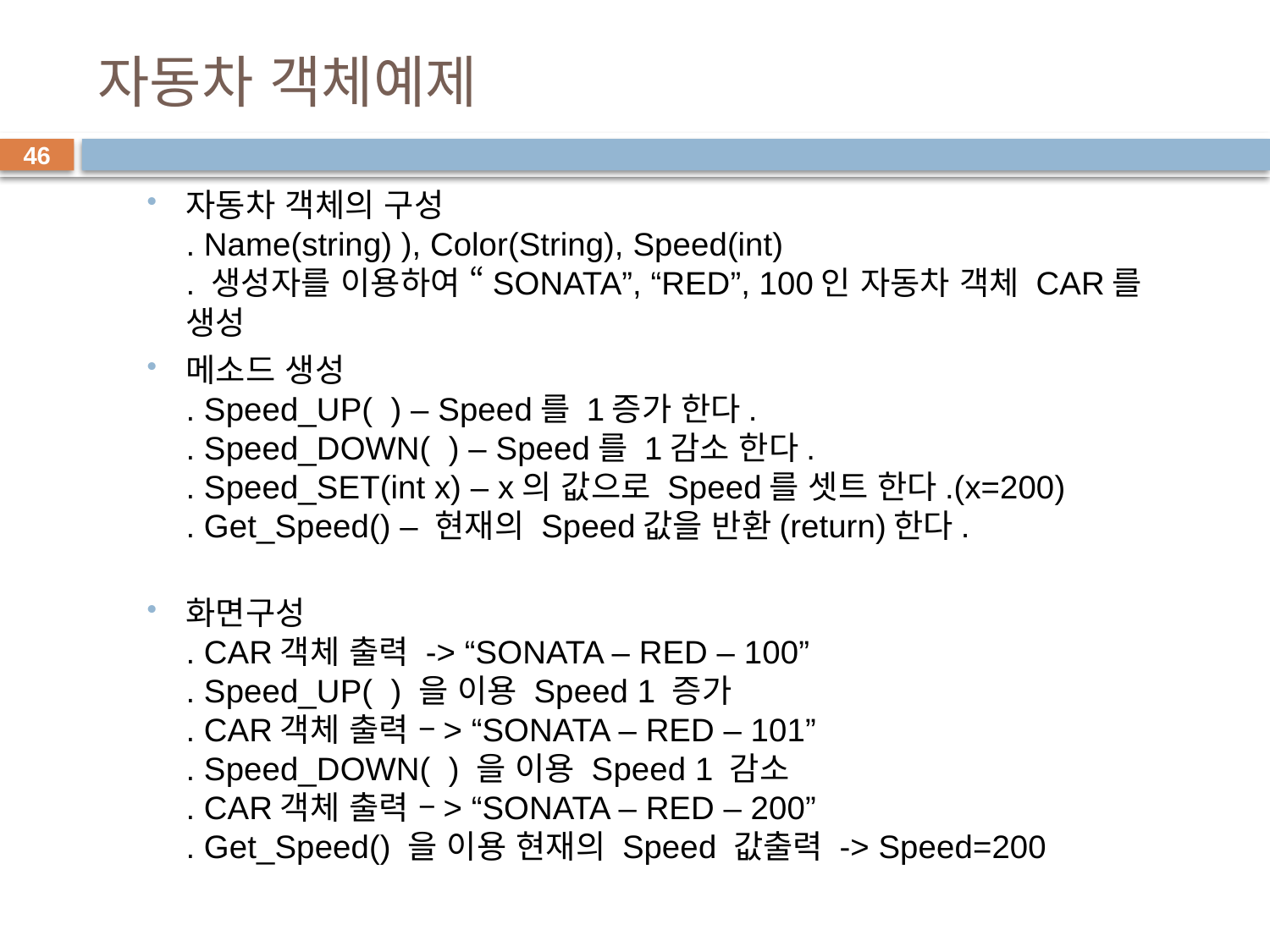

# 자동차 객체예제
46
자동차 객체의 구성
. Name(string) ), Color(String), Speed(int)
. 생성자를 이용하여 “SONATA”, “RED”, 100인 자동차 객체 CAR를 생성
메소드 생성
. Speed_UP(  ) – Speed를 1증가 한다.
. Speed_DOWN(  ) – Speed를 1감소 한다.
. Speed_SET(int x) – x의 값으로 Speed를 셋트 한다.(x=200)
. Get_Speed() – 현재의 Speed값을 반환(return)한다.
화면구성
. CAR객체 출력 -> “SONATA – RED – 100”
. Speed_UP(  ) 을 이용 Speed 1 증가
. CAR객체 출력 –> “SONATA – RED – 101”
. Speed_DOWN(  ) 을 이용 Speed 1 감소
. CAR객체 출력 –> “SONATA – RED – 200”
. Get_Speed() 을 이용 현재의 Speed 값출력 -> Speed=200